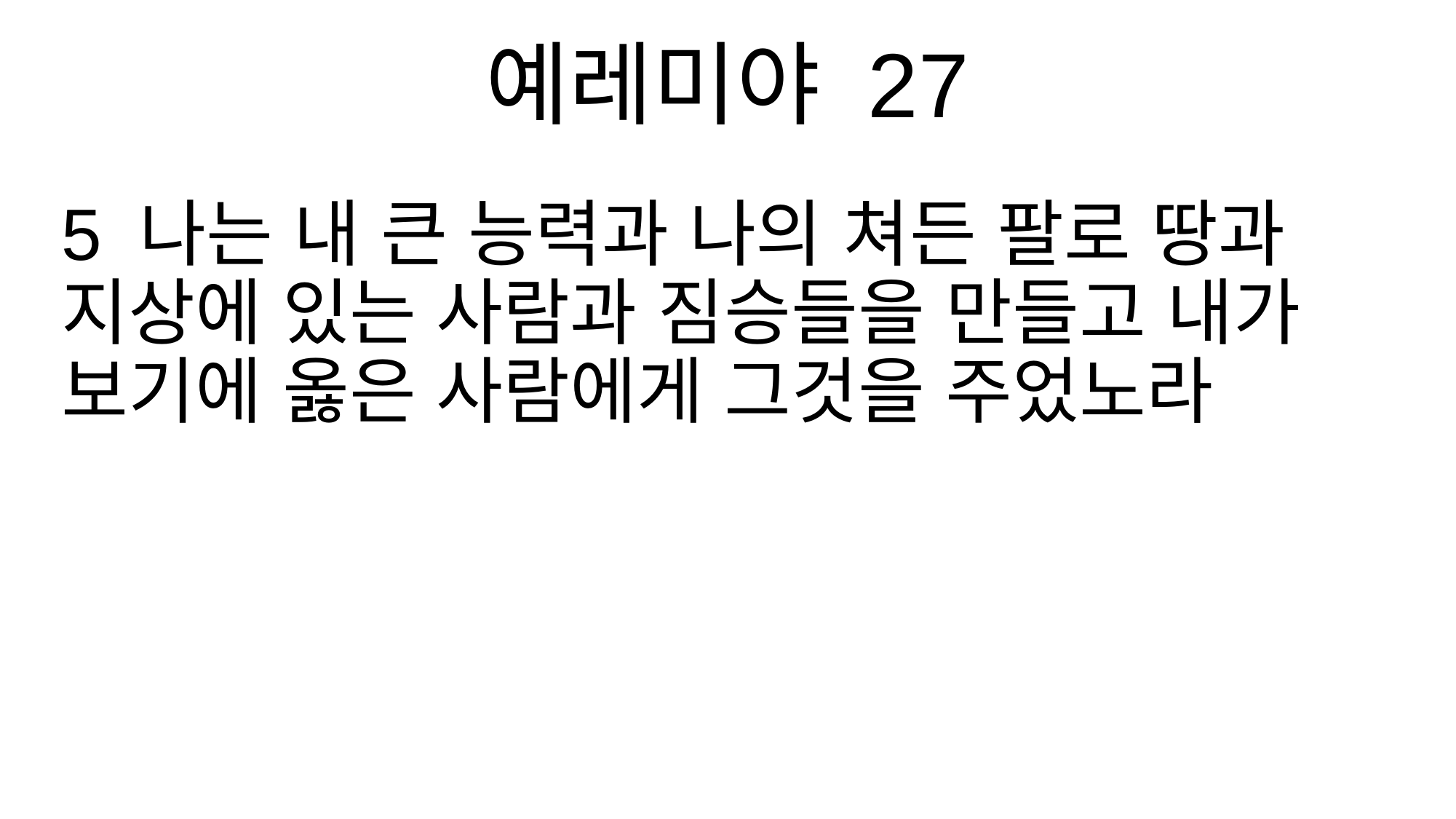

예레미야 27
5 나는 내 큰 능력과 나의 쳐든 팔로 땅과 지상에 있는 사람과 짐승들을 만들고 내가 보기에 옳은 사람에게 그것을 주었노라